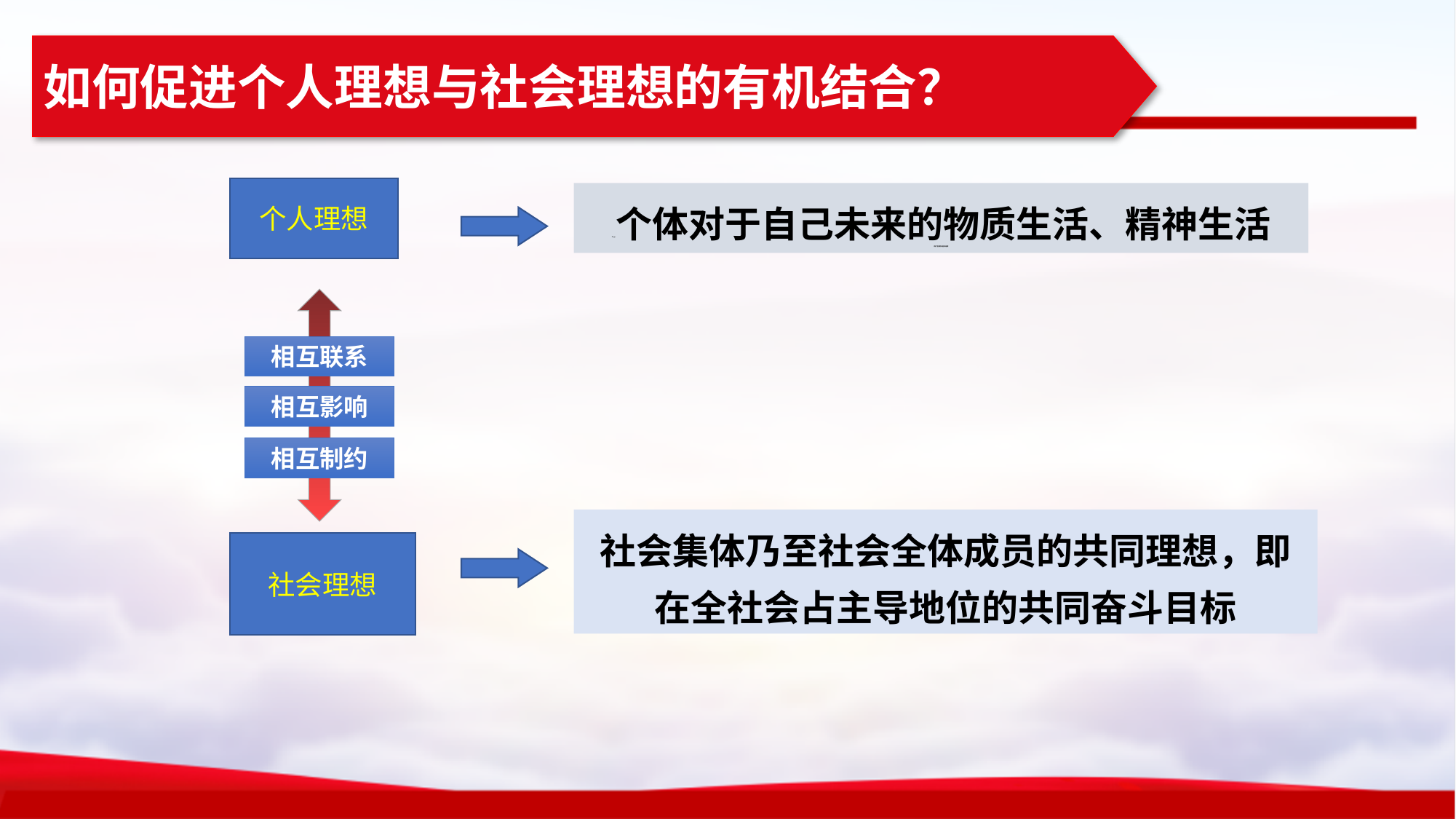

如何促进个人理想与社会理想的有机结合？
个人理想
个ge个体对于自己未来的物质生活、精神生活
所产生的的向往和追求

相互联系
相互影响
相互制约
社会集体乃至社会全体成员的共同理想，即在全社会占主导地位的共同奋斗目标
社会理想